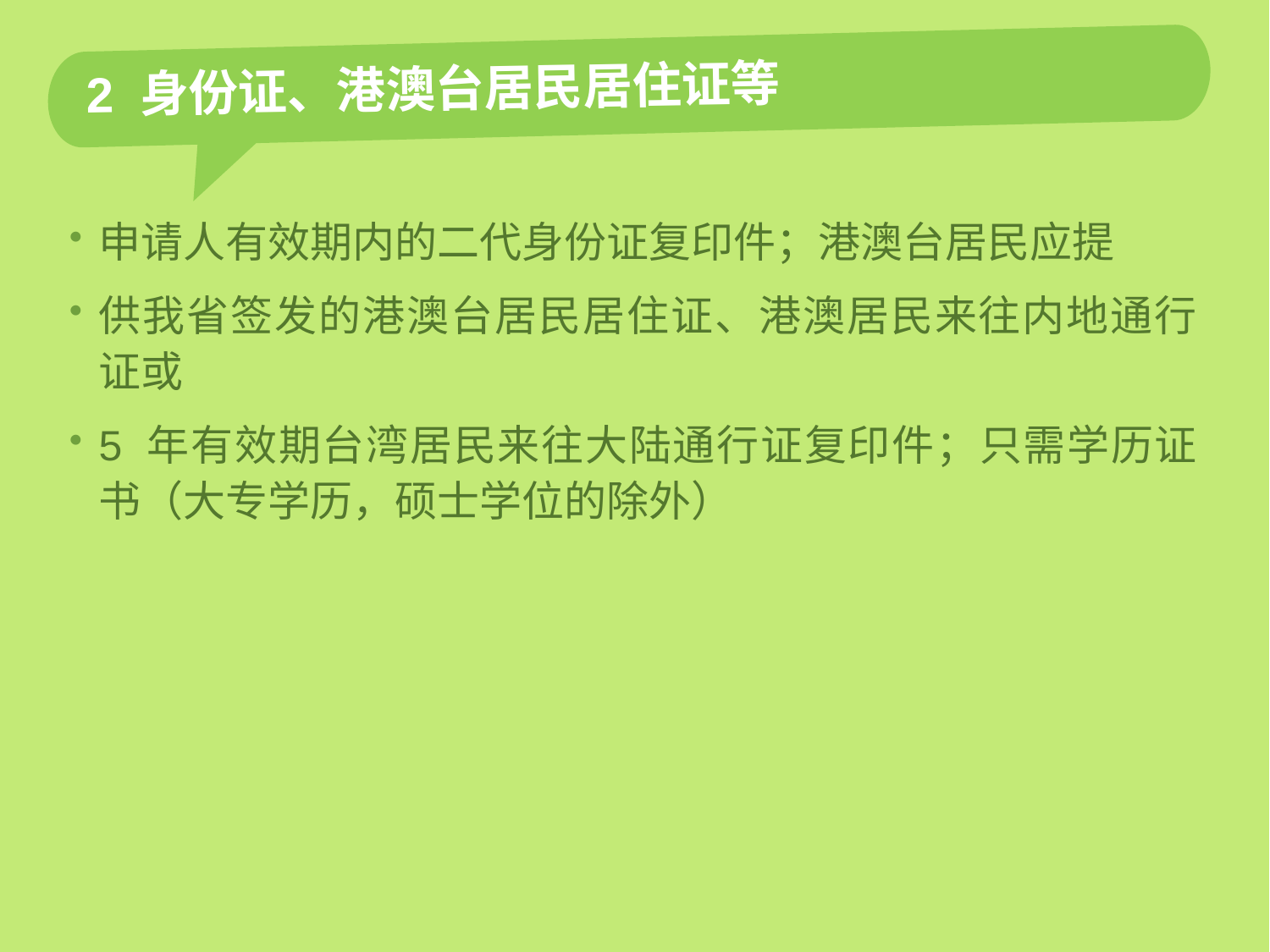

# 2 身份证、港澳台居民居住证等
申请人有效期内的二代身份证复印件；港澳台居民应提
供我省签发的港澳台居民居住证、港澳居民来往内地通行证或
5 年有效期台湾居民来往大陆通行证复印件；只需学历证书（大专学历，硕士学位的除外）